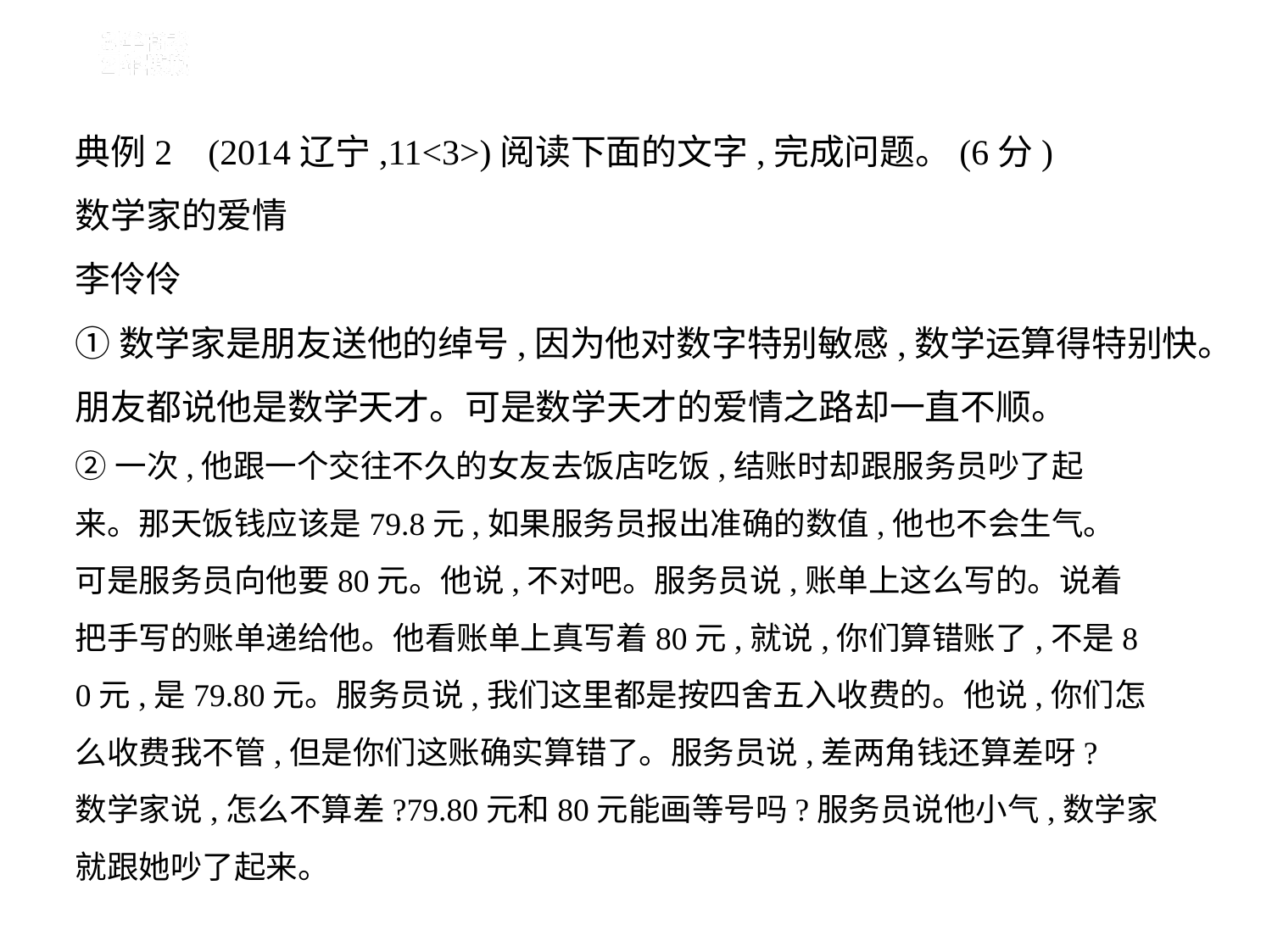

典例2    (2014辽宁,11<3>)阅读下面的文字,完成问题。(6分)
数学家的爱情
李伶伶
①数学家是朋友送他的绰号,因为他对数字特别敏感,数学运算得特别快。
朋友都说他是数学天才。可是数学天才的爱情之路却一直不顺。
②一次,他跟一个交往不久的女友去饭店吃饭,结账时却跟服务员吵了起
来。那天饭钱应该是79.8元,如果服务员报出准确的数值,他也不会生气。
可是服务员向他要80元。他说,不对吧。服务员说,账单上这么写的。说着
把手写的账单递给他。他看账单上真写着80元,就说,你们算错账了,不是8
0元,是79.80元。服务员说,我们这里都是按四舍五入收费的。他说,你们怎
么收费我不管,但是你们这账确实算错了。服务员说,差两角钱还算差呀?
数学家说,怎么不算差?79.80元和80元能画等号吗?服务员说他小气,数学家
就跟她吵了起来。